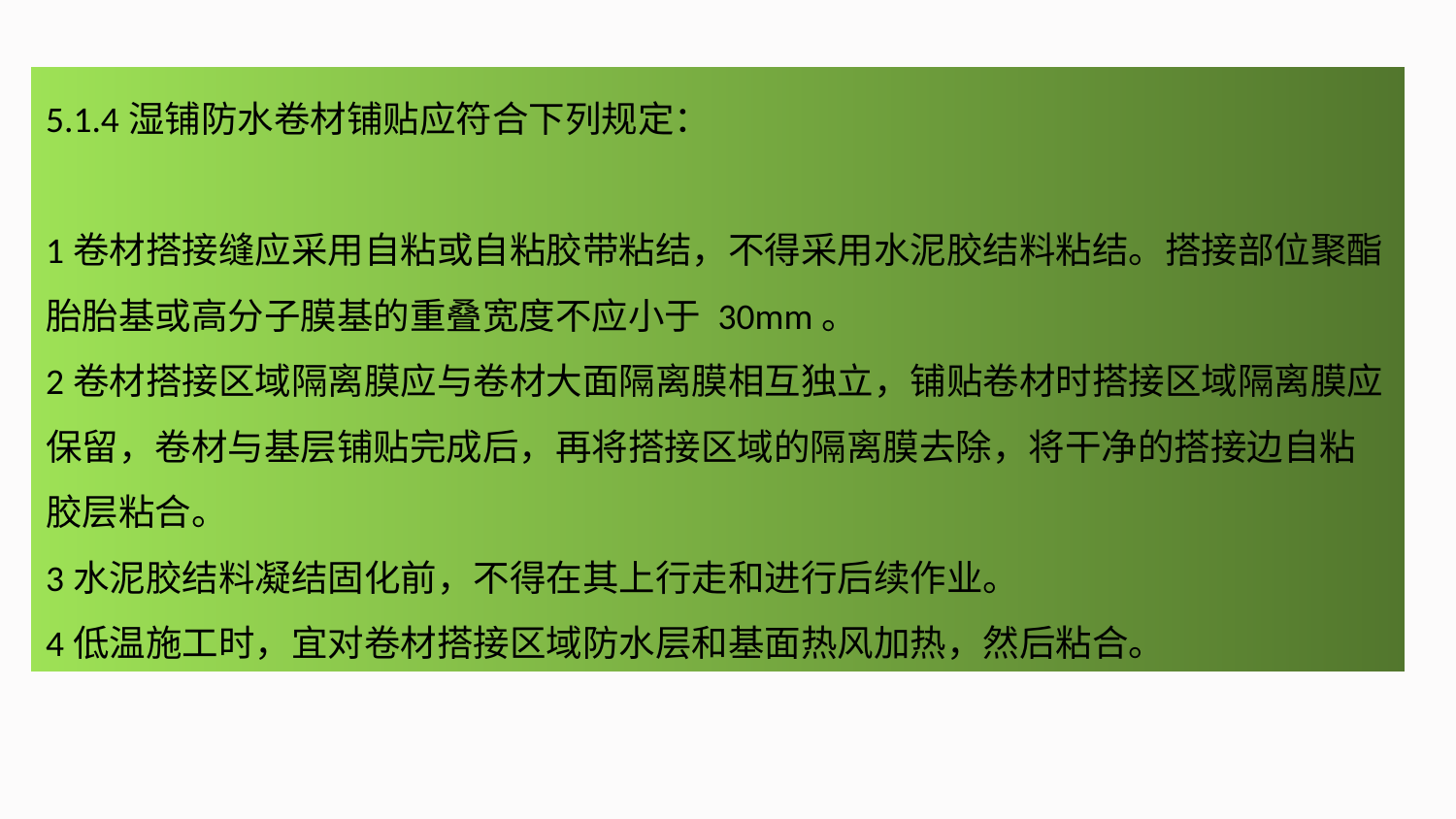

5.1.4湿铺防水卷材铺贴应符合下列规定：

1卷材搭接缝应采用自粘或自粘胶带粘结，不得采用水泥胶结料粘结。搭接部位聚酯胎胎基或高分子膜基的重叠宽度不应小于 30mm。
2卷材搭接区域隔离膜应与卷材大面隔离膜相互独立，铺贴卷材时搭接区域隔离膜应保留，卷材与基层铺贴完成后，再将搭接区域的隔离膜去除，将干净的搭接边自粘胶层粘合。
3水泥胶结料凝结固化前，不得在其上行走和进行后续作业。
4低温施工时，宜对卷材搭接区域防水层和基面热风加热，然后粘合。